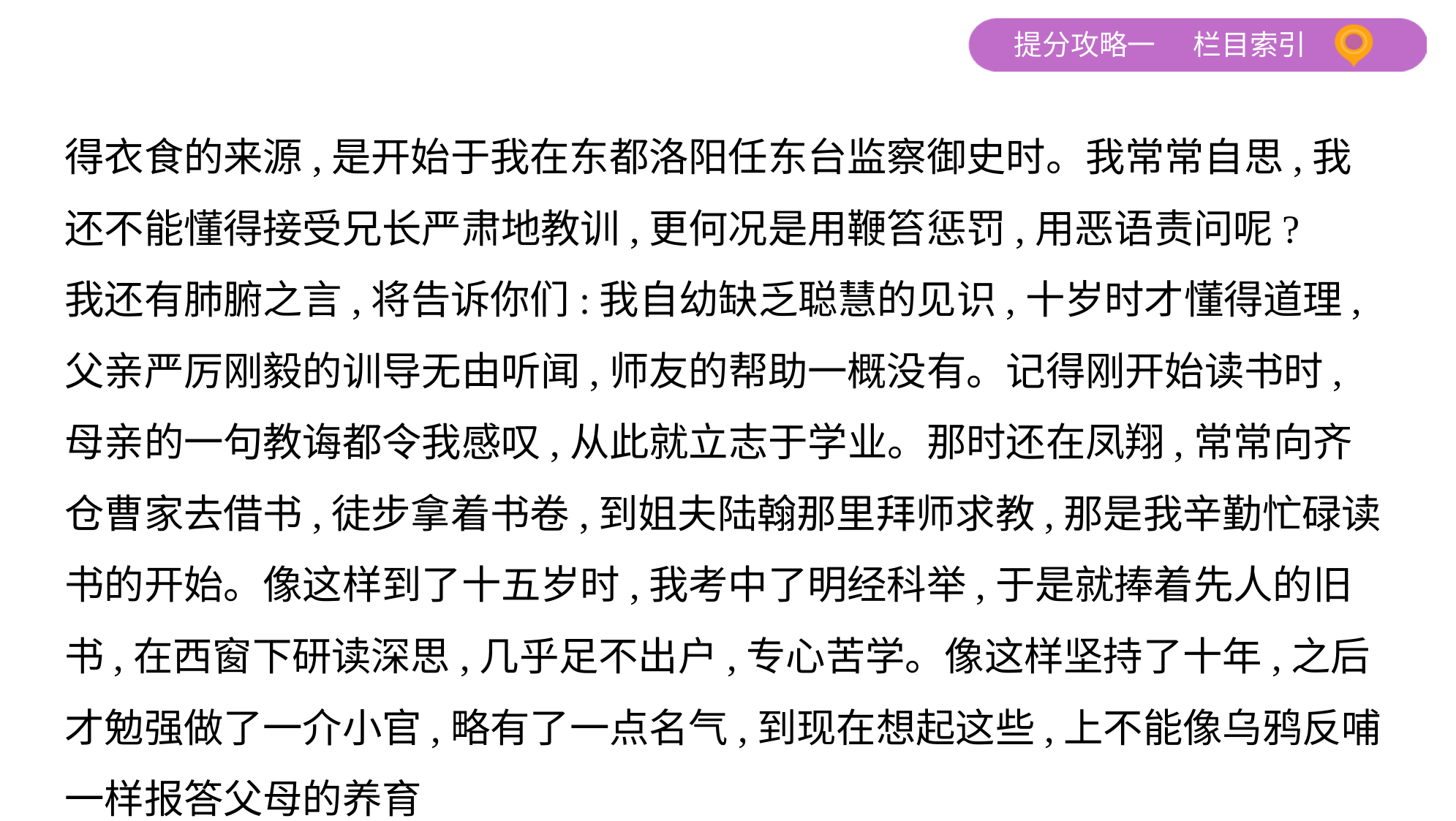

得衣食的来源,是开始于我在东都洛阳任东台监察御史时。我常常自思,我还不能懂得接受兄长严肃地教训,更何况是用鞭笞惩罚,用恶语责问呢?
我还有肺腑之言,将告诉你们:我自幼缺乏聪慧的见识,十岁时才懂得道理,父亲严厉刚毅的训导无由听闻,师友的帮助一概没有。记得刚开始读书时,母亲的一句教诲都令我感叹,从此就立志于学业。那时还在凤翔,常常向齐仓曹家去借书,徒步拿着书卷,到姐夫陆翰那里拜师求教,那是我辛勤忙碌读书的开始。像这样到了十五岁时,我考中了明经科举,于是就捧着先人的旧书,在西窗下研读深思,几乎足不出户,专心苦学。像这样坚持了十年,之后才勉强做了一介小官,略有了一点名气,到现在想起这些,上不能像乌鸦反哺一样报答父母的养育